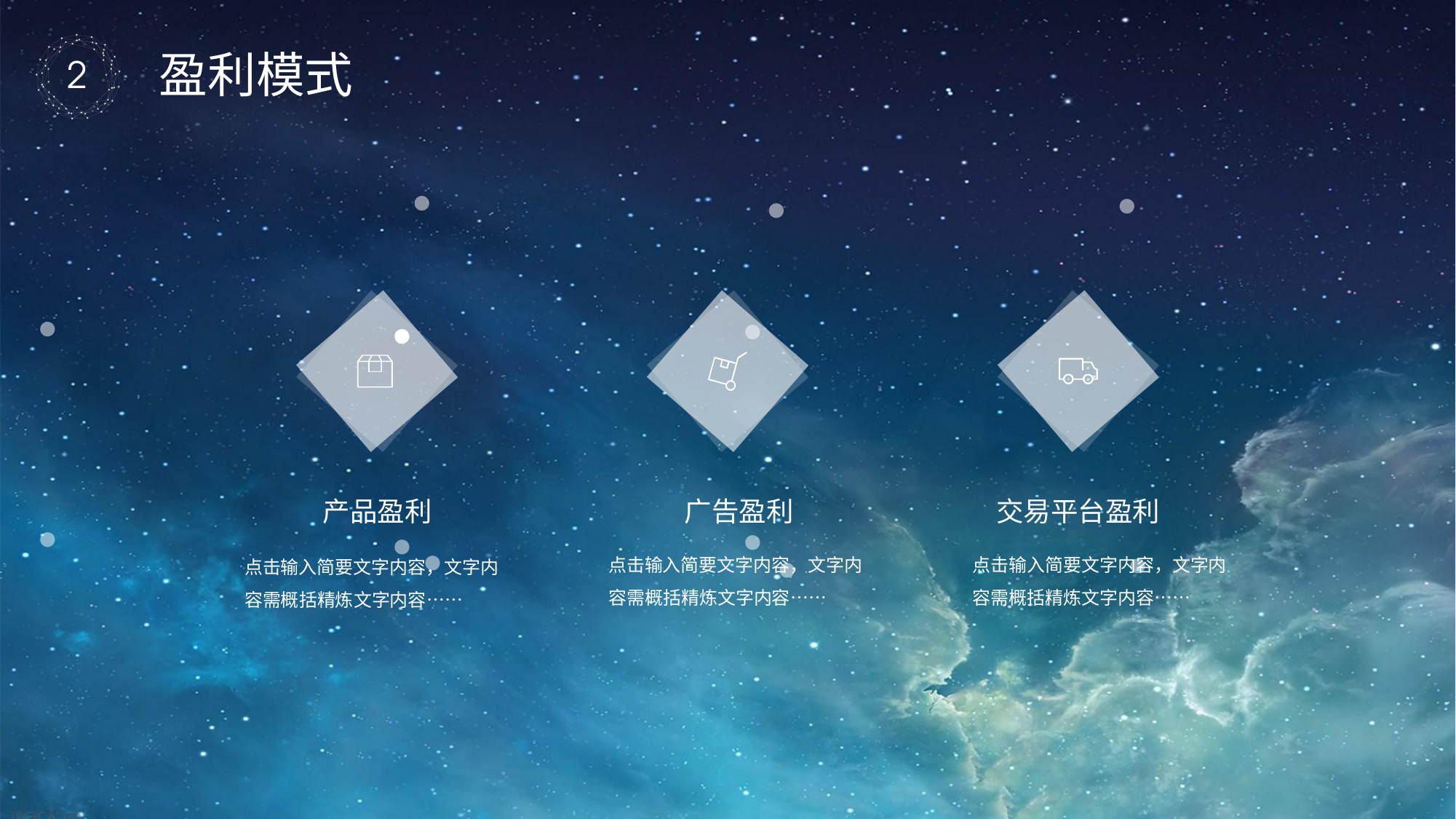

盈利模式

产品盈利
点击输入简要文字内容，文字内容需概括精炼文字内容……
广告盈利
点击输入简要文字内容，文字内容需概括精炼文字内容……
交易平台盈利
点击输入简要文字内容，文字内容需概括精炼文字内容……